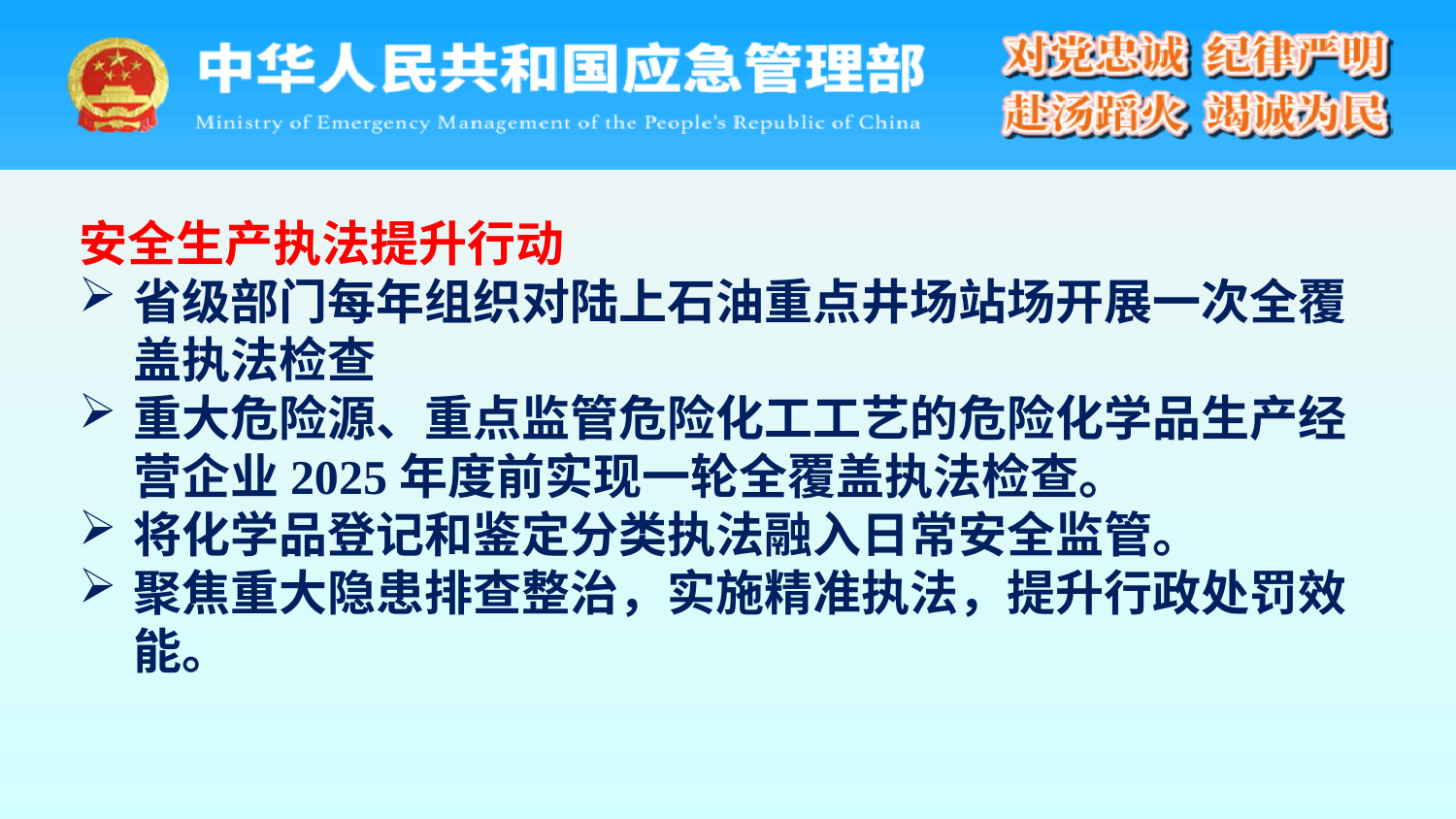

安全生产执法提升行动
省级部门每年组织对陆上石油重点井场站场开展一次全覆盖执法检查
重大危险源、重点监管危险化工工艺的危险化学品生产经营企业2025年度前实现一轮全覆盖执法检查。
将化学品登记和鉴定分类执法融入日常安全监管。
聚焦重大隐患排查整治，实施精准执法，提升行政处罚效能。
41